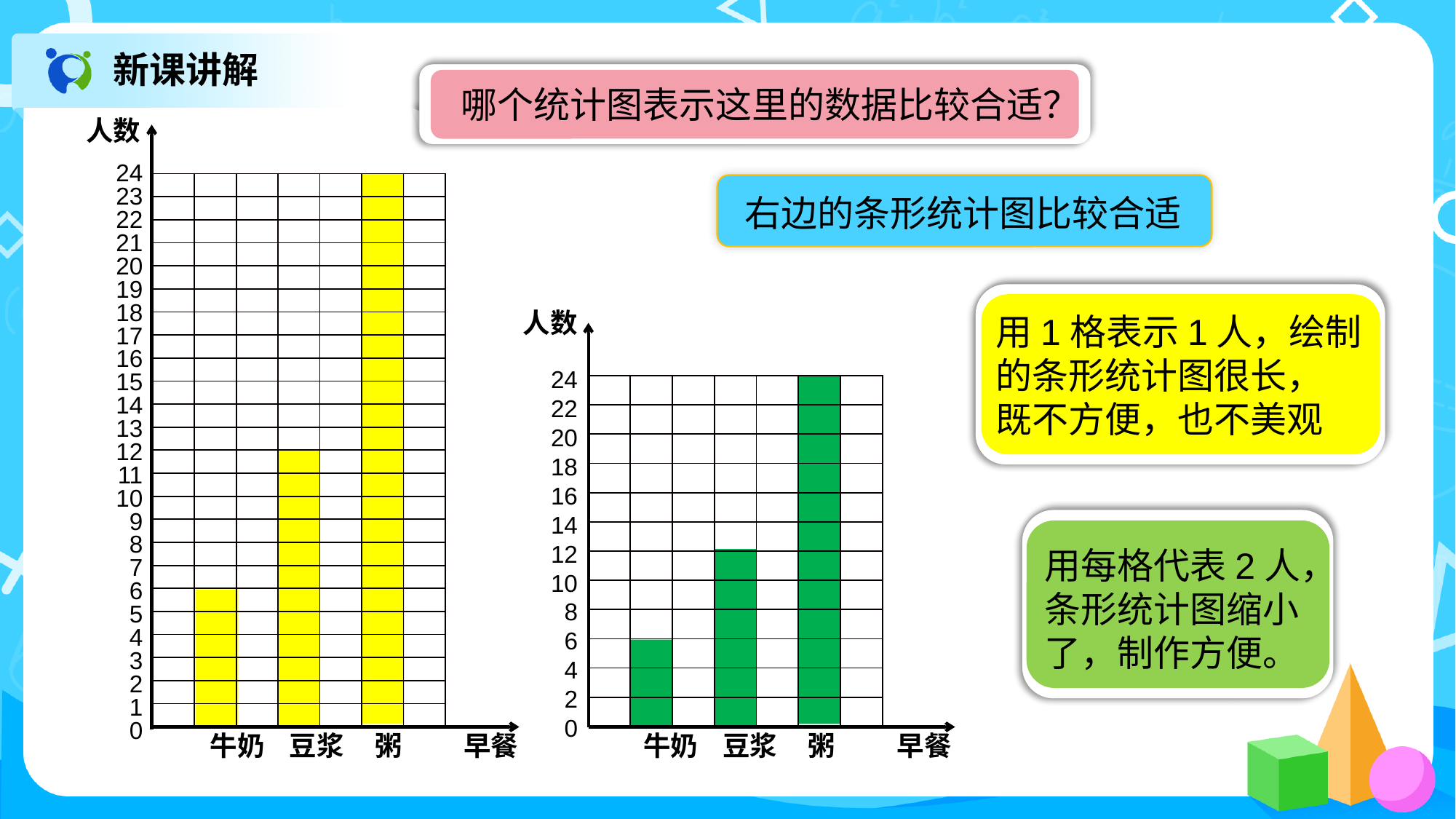

新课讲解

哪个统计图表示这里的数据比较合适？
人数
24
23
22
21
20
19
18
17
16
15
14
13
12
11
10
9
8
7
6
5
4
3
2
1
0
|  |  |  |  |  |  |  |
| --- | --- | --- | --- | --- | --- | --- |
|  |  |  |  |  |  |  |
|  |  |  |  |  |  |  |
|  |  |  |  |  |  |  |
|  |  |  |  |  |  |  |
|  |  |  |  |  |  |  |
|  |  |  |  |  |  |  |
|  |  |  |  |  |  |  |
|  |  |  |  |  |  |  |
|  |  |  |  |  |  |  |
|  |  |  |  |  |  |  |
|  |  |  |  |  |  |  |
|  |  |  |  |  |  |  |
|  |  |  |  |  |  |  |
|  |  |  |  |  |  |  |
|  |  |  |  |  |  |  |
|  |  |  |  |  |  |  |
|  |  |  |  |  |  |  |
|  |  |  |  |  |  |  |
|  |  |  |  |  |  |  |
|  |  |  |  |  |  |  |
|  |  |  |  |  |  |  |
|  |  |  |  |  |  |  |
|  |  |  |  |  |  |  |

右边的条形统计图比较合适

用1格表示1人，绘制
的条形统计图很长，
既不方便，也不美观
人数
24
22
20
18
16
14
12
10
8
6
4
2
0
|  |  |  |  |  |  |  |
| --- | --- | --- | --- | --- | --- | --- |
|  |  |  |  |  |  |  |
|  |  |  |  |  |  |  |
|  |  |  |  |  |  |  |
|  |  |  |  |  |  |  |
|  |  |  |  |  |  |  |
|  |  |  |  |  |  |  |
|  |  |  |  |  |  |  |
|  |  |  |  |  |  |  |
|  |  |  |  |  |  |  |
|  |  |  |  |  |  |  |
|  |  |  |  |  |  |  |

用每格代表2人，
条形统计图缩小
了，制作方便。

 牛奶    豆浆     粥          早餐
 牛奶    豆浆     粥          早餐